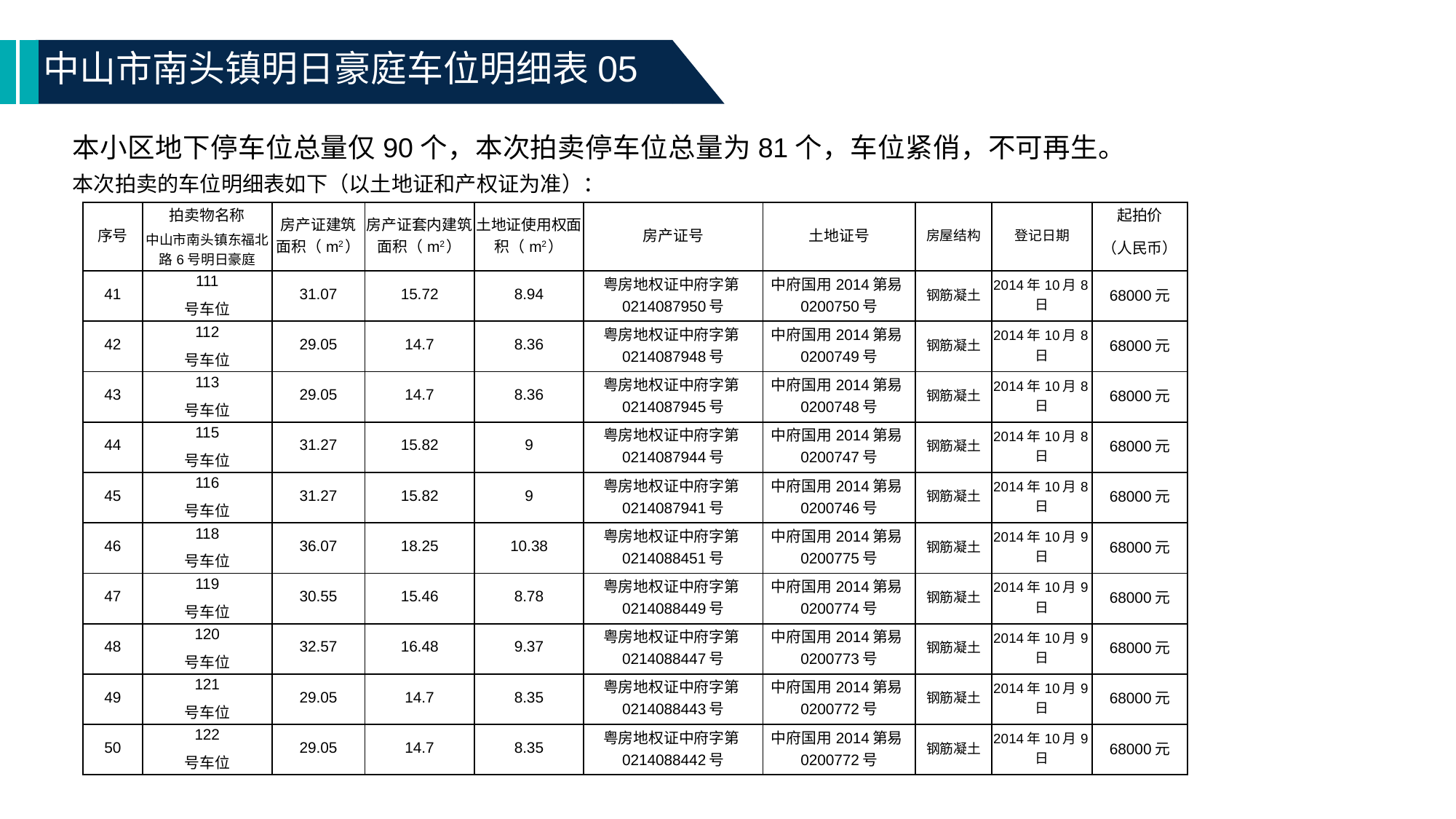

中山市南头镇明日豪庭车位明细表05

本小区地下停车位总量仅90个，本次拍卖停车位总量为81个，车位紧俏，不可再生。
本次拍卖的车位明细表如下（以土地证和产权证为准）：
| 序号 | 拍卖物名称 | 房产证建筑面积（m2） | 房产证套内建筑面积（m2） | 土地证使用权面积（m2） | 房产证号 | 土地证号 | 房屋结构 | 登记日期 | 起拍价 |
| --- | --- | --- | --- | --- | --- | --- | --- | --- | --- |
|  | 中山市南头镇东福北路6号明日豪庭 |  |  |  |  |  |  |  | （人民币） |
| 41 | 111 | 31.07 | 15.72 | 8.94 | 粤房地权证中府字第0214087950号 | 中府国用2014第易0200750号 | 钢筋凝土 | 2014年10月8日 | 68000元 |
|  | 号车位 |  |  |  |  |  |  |  |  |
| 42 | 112 | 29.05 | 14.7 | 8.36 | 粤房地权证中府字第0214087948号 | 中府国用2014第易0200749号 | 钢筋凝土 | 2014年10月8日 | 68000元 |
|  | 号车位 |  |  |  |  |  |  |  |  |
| 43 | 113 | 29.05 | 14.7 | 8.36 | 粤房地权证中府字第0214087945号 | 中府国用2014第易0200748号 | 钢筋凝土 | 2014年10月8日 | 68000元 |
|  | 号车位 |  |  |  |  |  |  |  |  |
| 44 | 115 | 31.27 | 15.82 | 9 | 粤房地权证中府字第0214087944号 | 中府国用2014第易0200747号 | 钢筋凝土 | 2014年10月8日 | 68000元 |
|  | 号车位 |  |  |  |  |  |  |  |  |
| 45 | 116 | 31.27 | 15.82 | 9 | 粤房地权证中府字第0214087941号 | 中府国用2014第易0200746号 | 钢筋凝土 | 2014年10月8日 | 68000元 |
|  | 号车位 |  |  |  |  |  |  |  |  |
| 46 | 118 | 36.07 | 18.25 | 10.38 | 粤房地权证中府字第0214088451号 | 中府国用2014第易0200775号 | 钢筋凝土 | 2014年10月9日 | 68000元 |
|  | 号车位 |  |  |  |  |  |  |  |  |
| 47 | 119 | 30.55 | 15.46 | 8.78 | 粤房地权证中府字第0214088449号 | 中府国用2014第易0200774号 | 钢筋凝土 | 2014年10月9日 | 68000元 |
|  | 号车位 |  |  |  |  |  |  |  |  |
| 48 | 120 | 32.57 | 16.48 | 9.37 | 粤房地权证中府字第0214088447号 | 中府国用2014第易0200773号 | 钢筋凝土 | 2014年10月9日 | 68000元 |
|  | 号车位 |  |  |  |  |  |  |  |  |
| 49 | 121 | 29.05 | 14.7 | 8.35 | 粤房地权证中府字第0214088443号 | 中府国用2014第易0200772号 | 钢筋凝土 | 2014年10月9日 | 68000元 |
|  | 号车位 |  |  |  |  |  |  |  |  |
| 50 | 122 | 29.05 | 14.7 | 8.35 | 粤房地权证中府字第0214088442号 | 中府国用2014第易0200772号 | 钢筋凝土 | 2014年10月9日 | 68000元 |
|  | 号车位 |  |  |  |  |  |  |  |  |